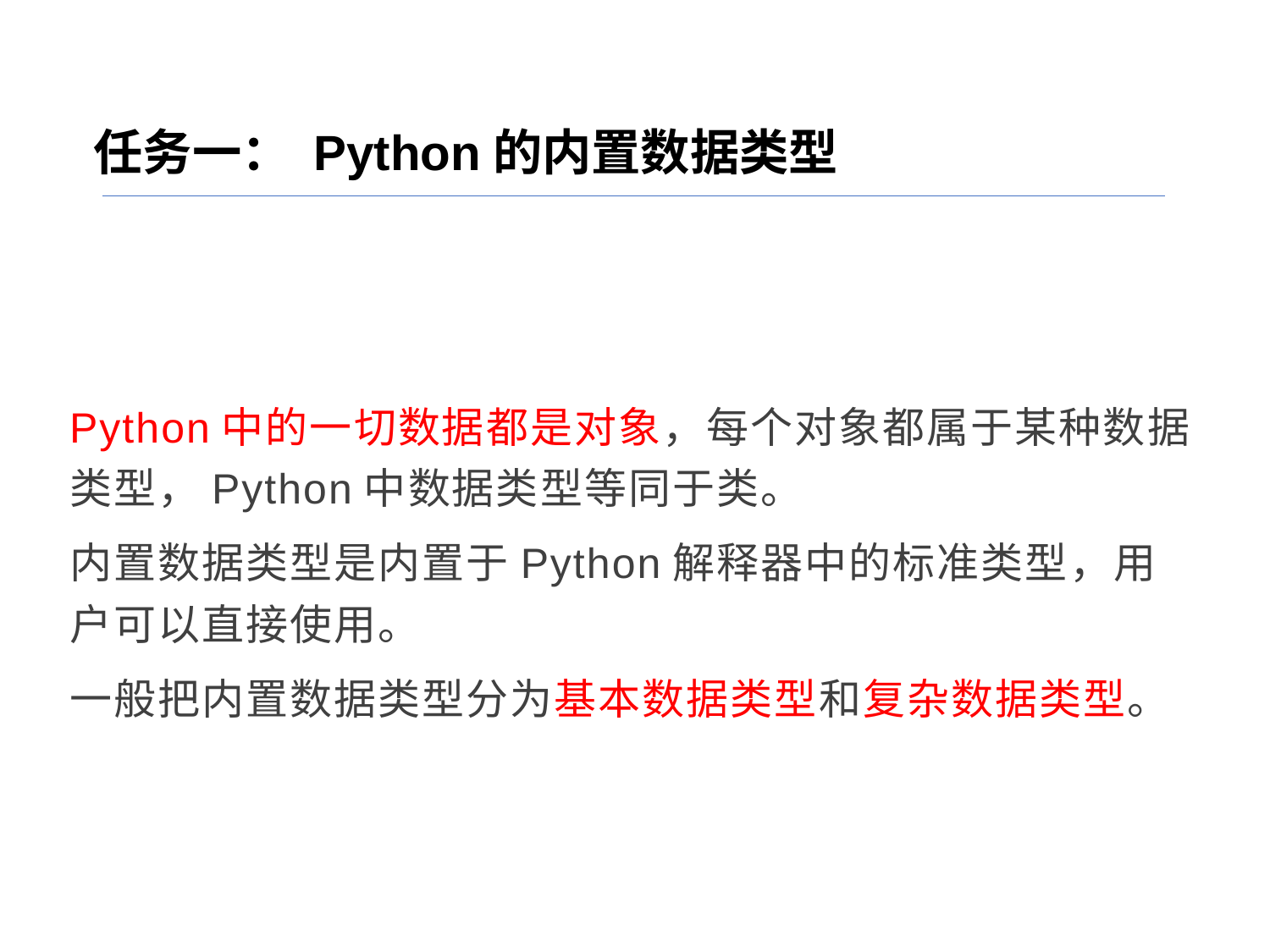

任务一： Python的内置数据类型
Python中的一切数据都是对象，每个对象都属于某种数据类型，Python中数据类型等同于类。
内置数据类型是内置于Python解释器中的标准类型，用户可以直接使用。
一般把内置数据类型分为基本数据类型和复杂数据类型。